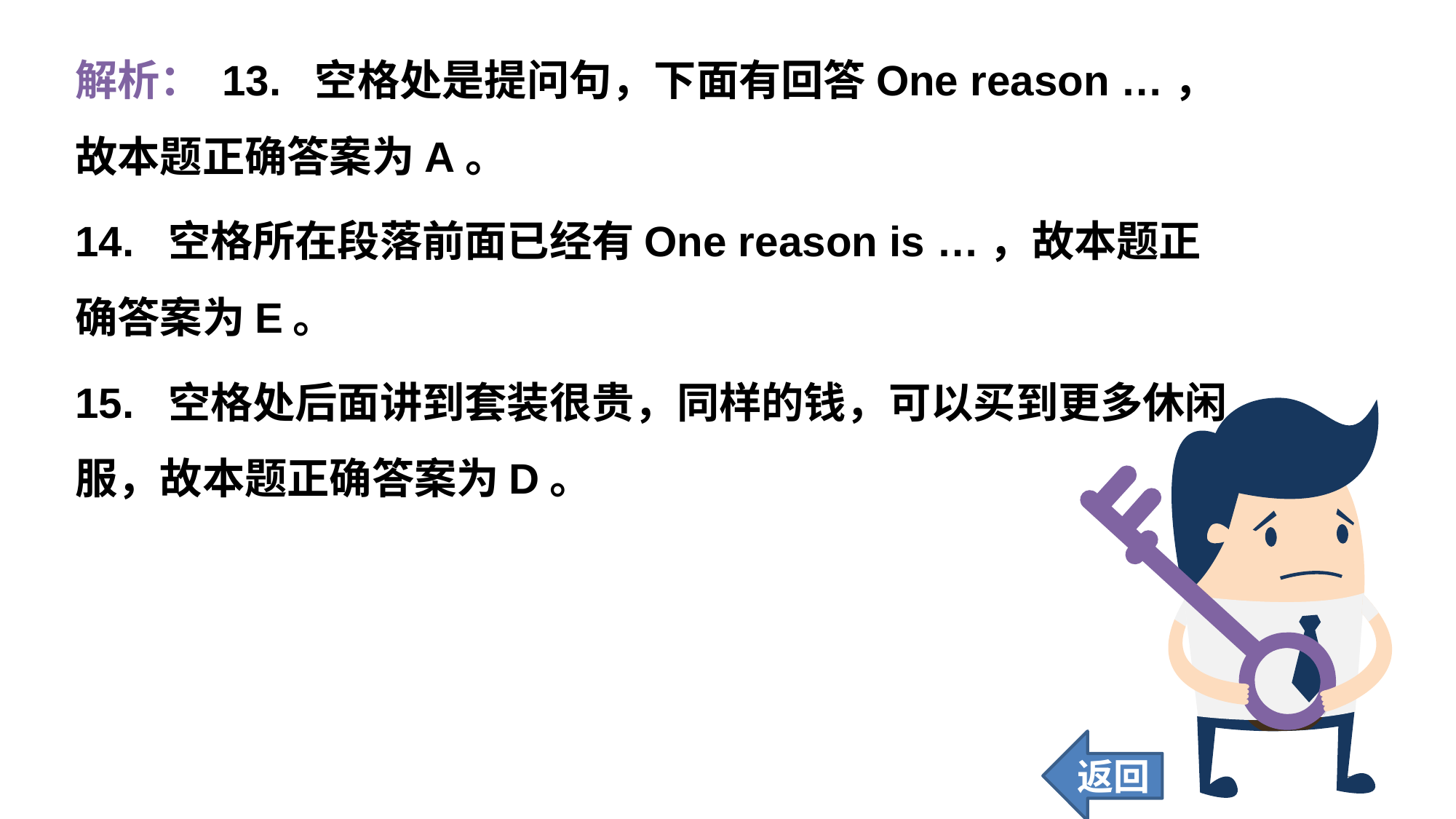

解析： 13.  空格处是提问句，下面有回答One reason …，故本题正确答案为A。
14.  空格所在段落前面已经有One reason is …，故本题正确答案为E。
15.  空格处后面讲到套装很贵，同样的钱，可以买到更多休闲服，故本题正确答案为D。

返回
210